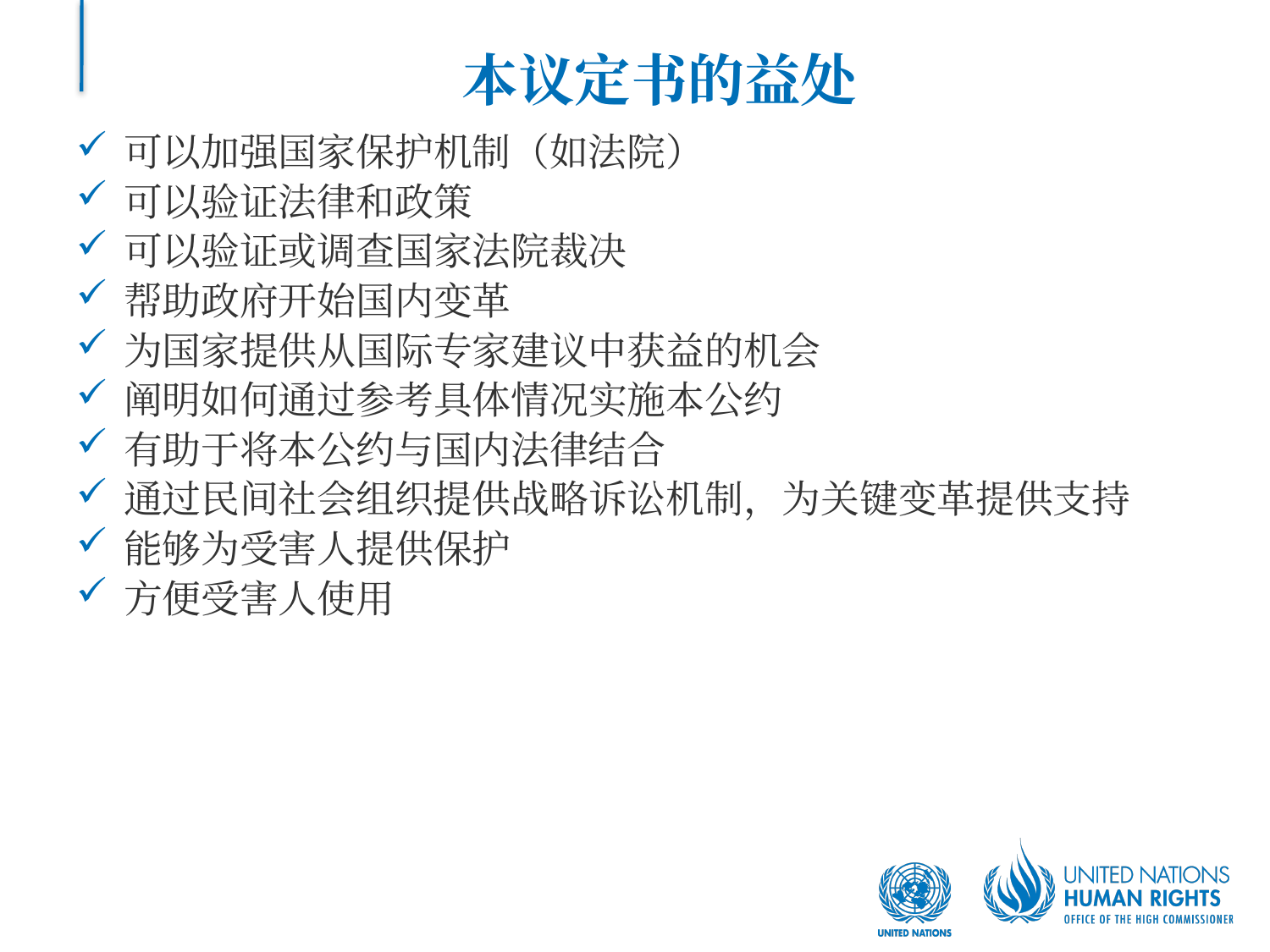

# 本议定书的益处
可以加强国家保护机制（如法院）
可以验证法律和政策
可以验证或调查国家法院裁决
帮助政府开始国内变革
为国家提供从国际专家建议中获益的机会
阐明如何通过参考具体情况实施本公约
有助于将本公约与国内法律结合
通过民间社会组织提供战略诉讼机制，为关键变革提供支持
能够为受害人提供保护
方便受害人使用